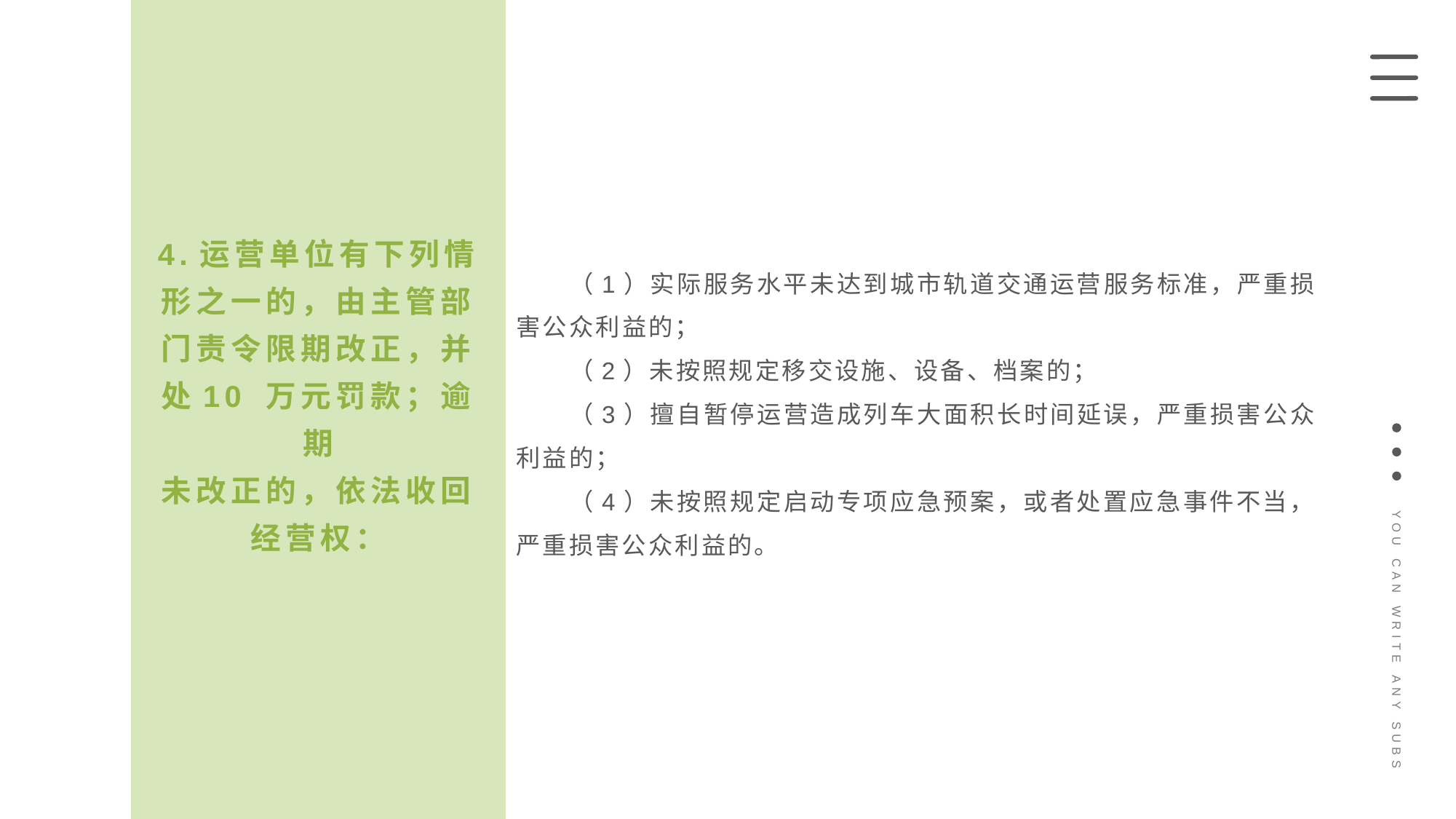

（1）实际服务水平未达到城市轨道交通运营服务标准，严重损害公众利益的；
（2）未按照规定移交设施、设备、档案的；
（3）擅自暂停运营造成列车大面积长时间延误，严重损害公众利益的；
（4）未按照规定启动专项应急预案，或者处置应急事件不当，严重损害公众利益的。
4.运营单位有下列情形之一的，由主管部门责令限期改正，并处10 万元罚款；逾期
未改正的，依法收回经营权：

YOU CAN WRITE ANY SUBS